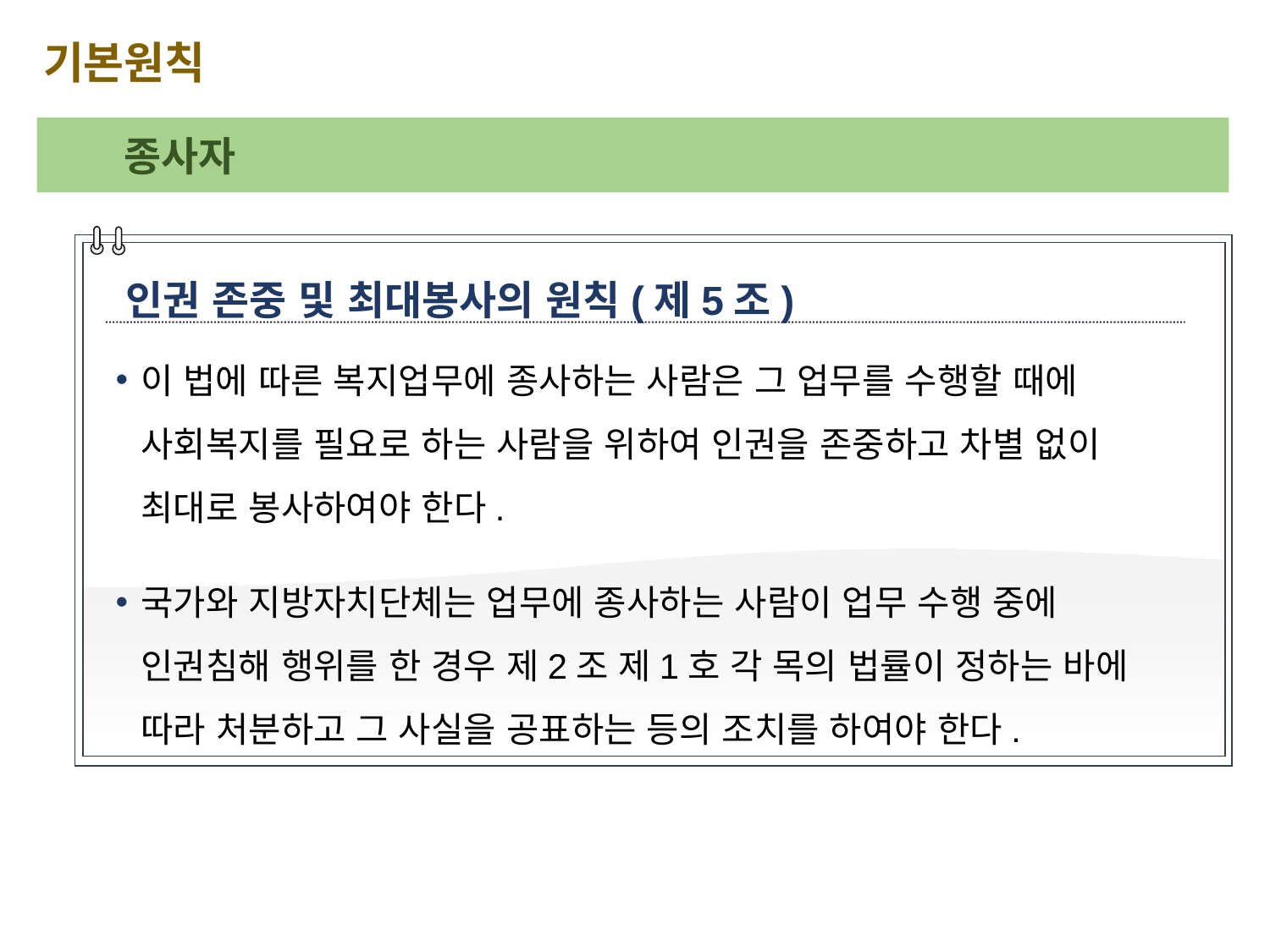

기본원칙
종사자

인권 존중 및 최대봉사의 원칙(제5조)

이 법에 따른 복지업무에 종사하는 사람은 그 업무를 수행할 때에 사회복지를 필요로 하는 사람을 위하여 인권을 존중하고 차별 없이 최대로 봉사하여야 한다.
국가와 지방자치단체는 업무에 종사하는 사람이 업무 수행 중에 인권침해 행위를 한 경우 제2조 제1호 각 목의 법률이 정하는 바에 따라 처분하고 그 사실을 공표하는 등의 조치를 하여야 한다.